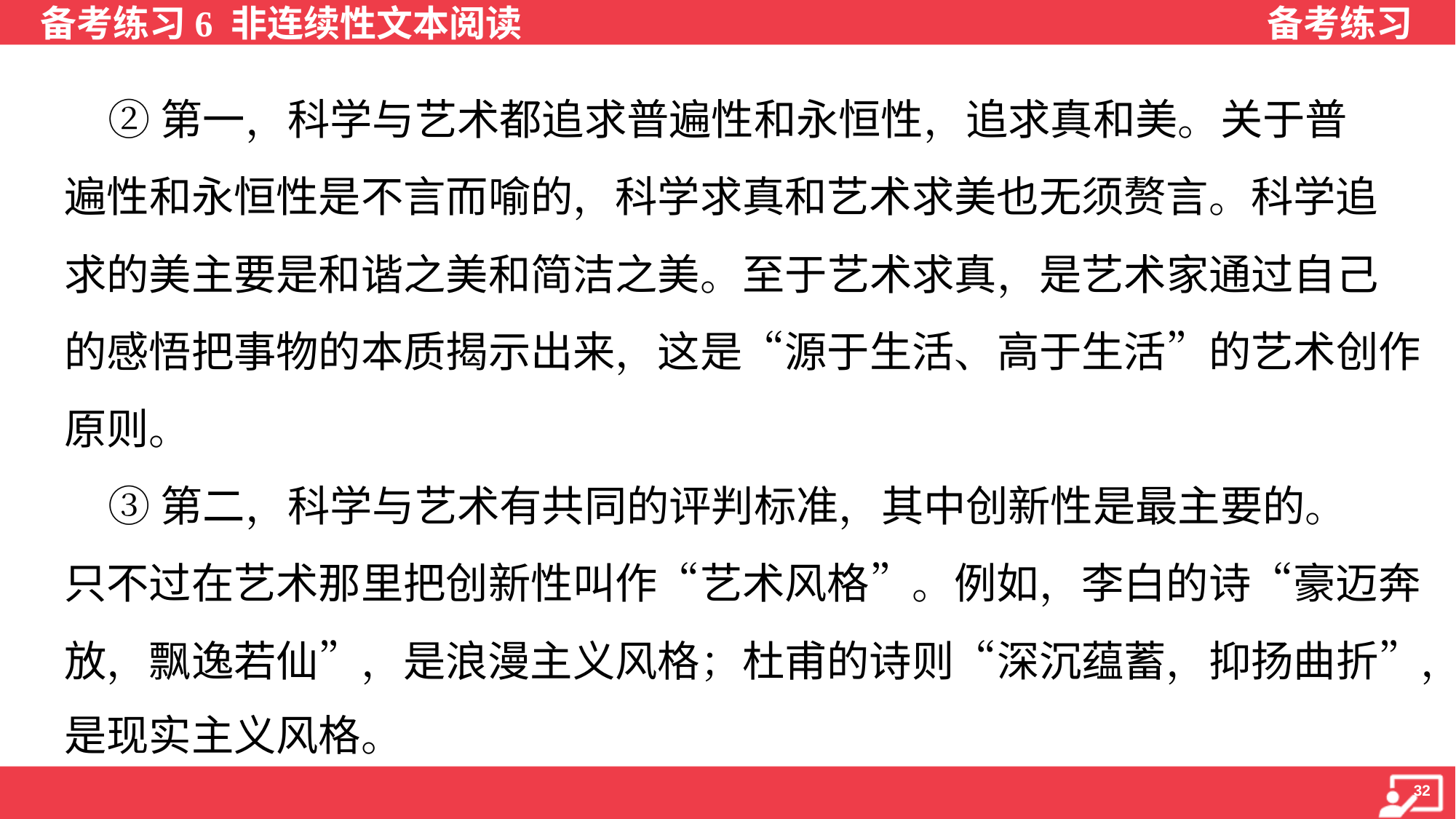

②第一，科学与艺术都追求普遍性和永恒性，追求真和美。关于普
遍性和永恒性是不言而喻的，科学求真和艺术求美也无须赘言。科学追
求的美主要是和谐之美和简洁之美。至于艺术求真，是艺术家通过自己
的感悟把事物的本质揭示出来，这是“源于生活、高于生活”的艺术创作
原则。
    ③第二，科学与艺术有共同的评判标准，其中创新性是最主要的。
只不过在艺术那里把创新性叫作“艺术风格”。例如，李白的诗“豪迈奔
放，飘逸若仙”，是浪漫主义风格；杜甫的诗则“深沉蕴蓄，抑扬曲折”，
是现实主义风格。